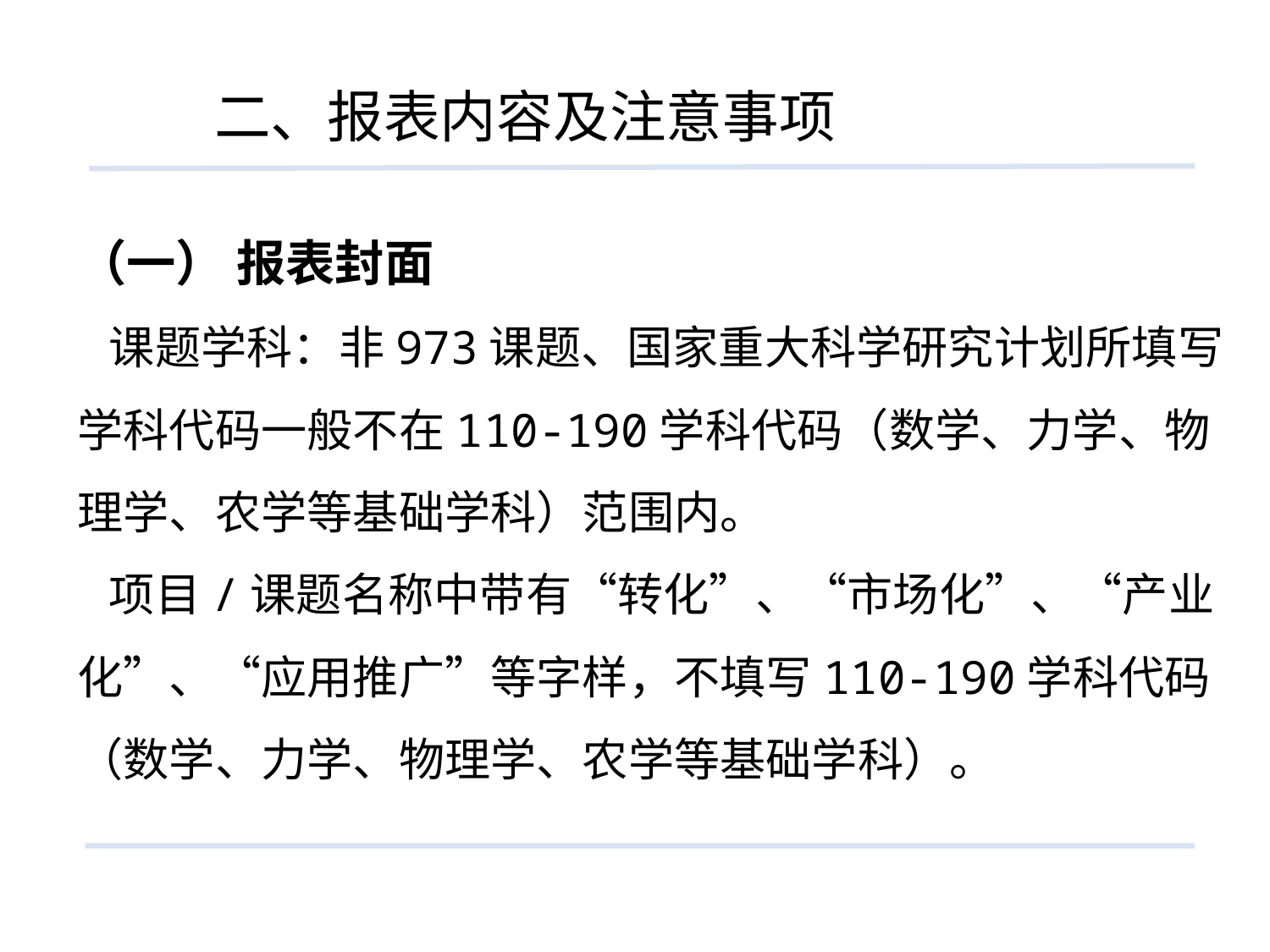

二、报表内容及注意事项

（一） 报表封面
  课题学科：非973课题、国家重大科学研究计划所填写学科代码一般不在110-190学科代码（数学、力学、物理学、农学等基础学科）范围内。
  项目/课题名称中带有“转化”、“市场化”、“产业化”、“应用推广”等字样，不填写110-190学科代码（数学、力学、物理学、农学等基础学科）。